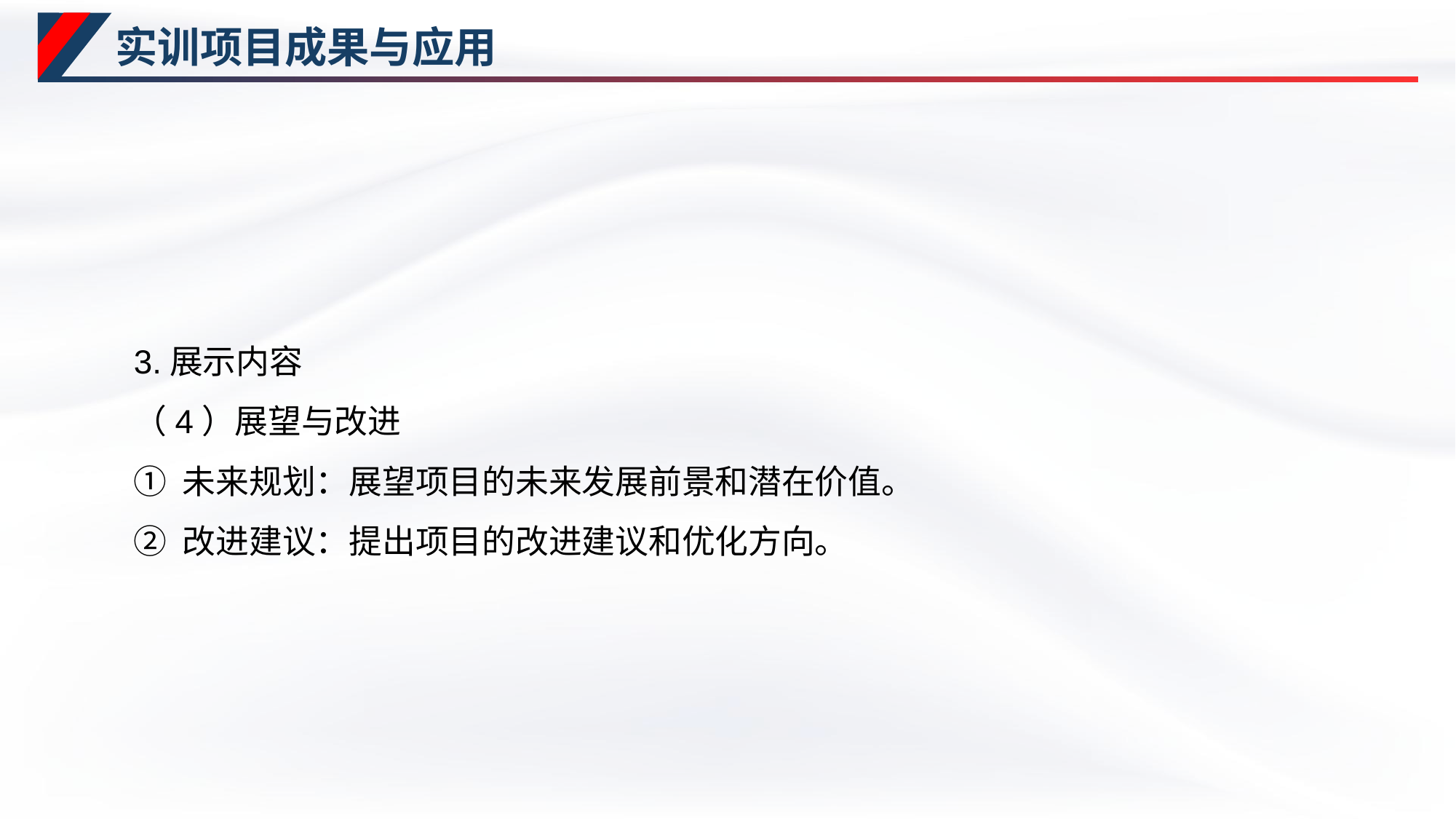

# 实训项目成果与应用
3.展示内容
（4）展望与改进
① 未来规划：展望项目的未来发展前景和潜在价值。
② 改进建议：提出项目的改进建议和优化方向。